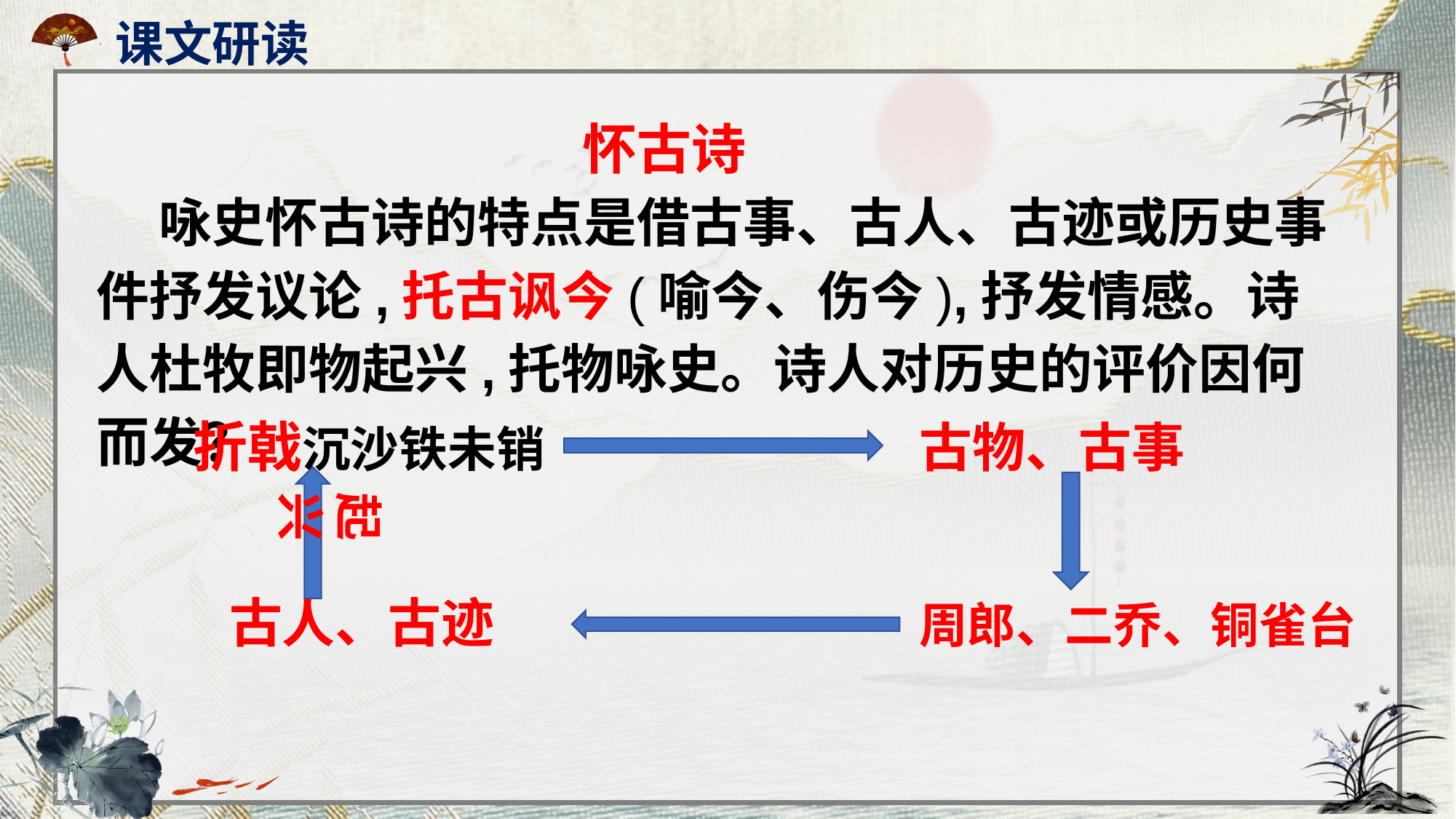

课文研读
怀古诗
    咏史怀古诗的特点是借古事、古人、古迹或历史事件抒发议论,托古讽今(喻今、伤今),抒发情感。诗人杜牧即物起兴,托物咏史。诗人对历史的评价因何而发？
折戟沉沙铁未销
古物、古事

起兴
古人、古迹
周郎、二乔、铜雀台